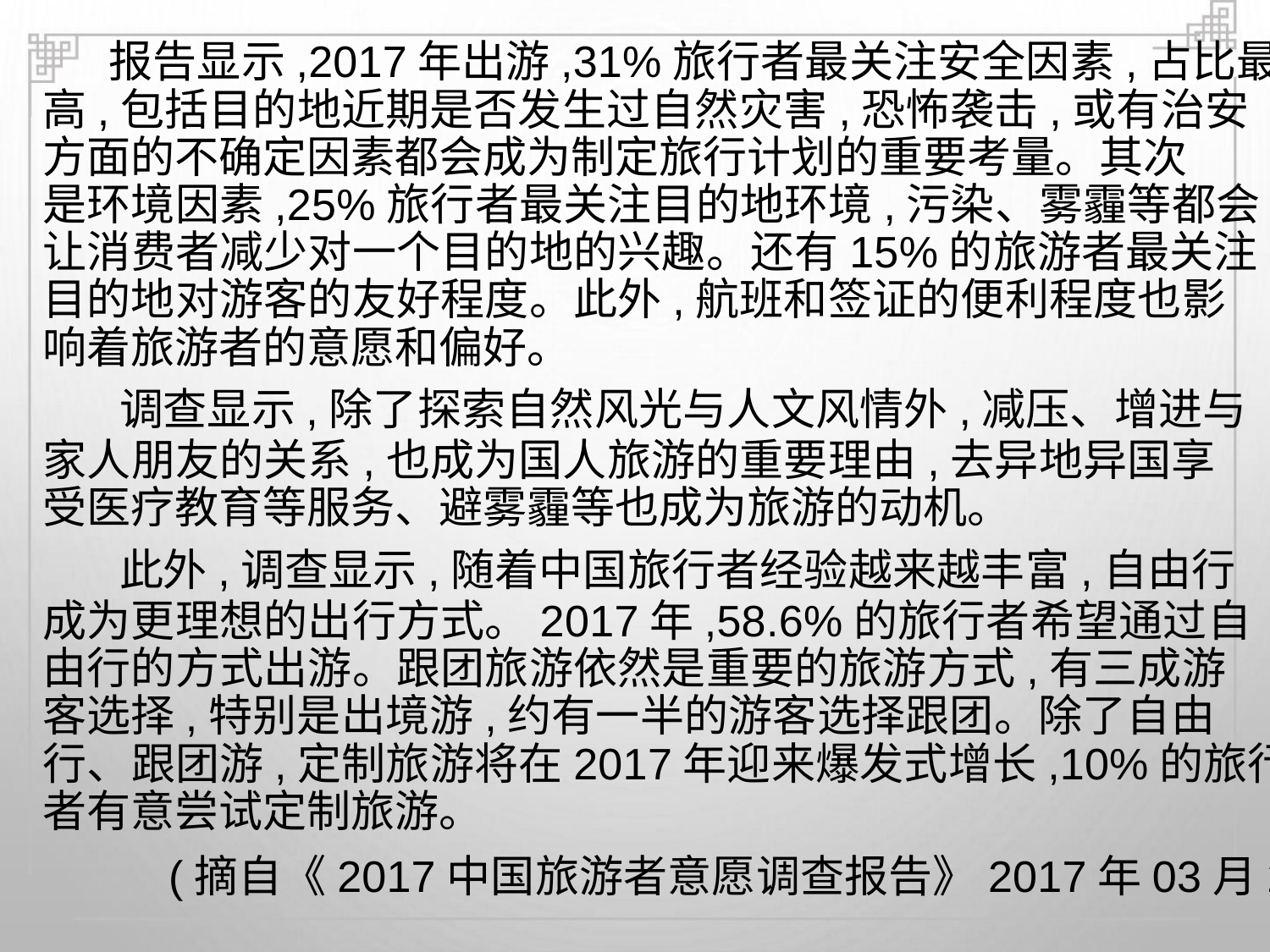

报告显示,2017年出游,31%旅行者最关注安全因素,占比最
高,包括目的地近期是否发生过自然灾害,恐怖袭击,或有治安
方面的不确定因素都会成为制定旅行计划的重要考量。其次
是环境因素,25%旅行者最关注目的地环境,污染、雾霾等都会
让消费者减少对一个目的地的兴趣。还有15%的旅游者最关注
目的地对游客的友好程度。此外,航班和签证的便利程度也影
响着旅游者的意愿和偏好。
调查显示,除了探索自然风光与人文风情外,减压、增进与
家人朋友的关系,也成为国人旅游的重要理由,去异地异国享
受医疗教育等服务、避雾霾等也成为旅游的动机。
此外,调查显示,随着中国旅行者经验越来越丰富,自由行
成为更理想的出行方式。2017年,58.6%的旅行者希望通过自
由行的方式出游。跟团旅游依然是重要的旅游方式,有三成游
客选择,特别是出境游,约有一半的游客选择跟团。除了自由
行、跟团游,定制旅游将在2017年迎来爆发式增长,10%的旅行
者有意尝试定制旅游。
(摘自《2017中国旅游者意愿调查报告》2017年03月27)